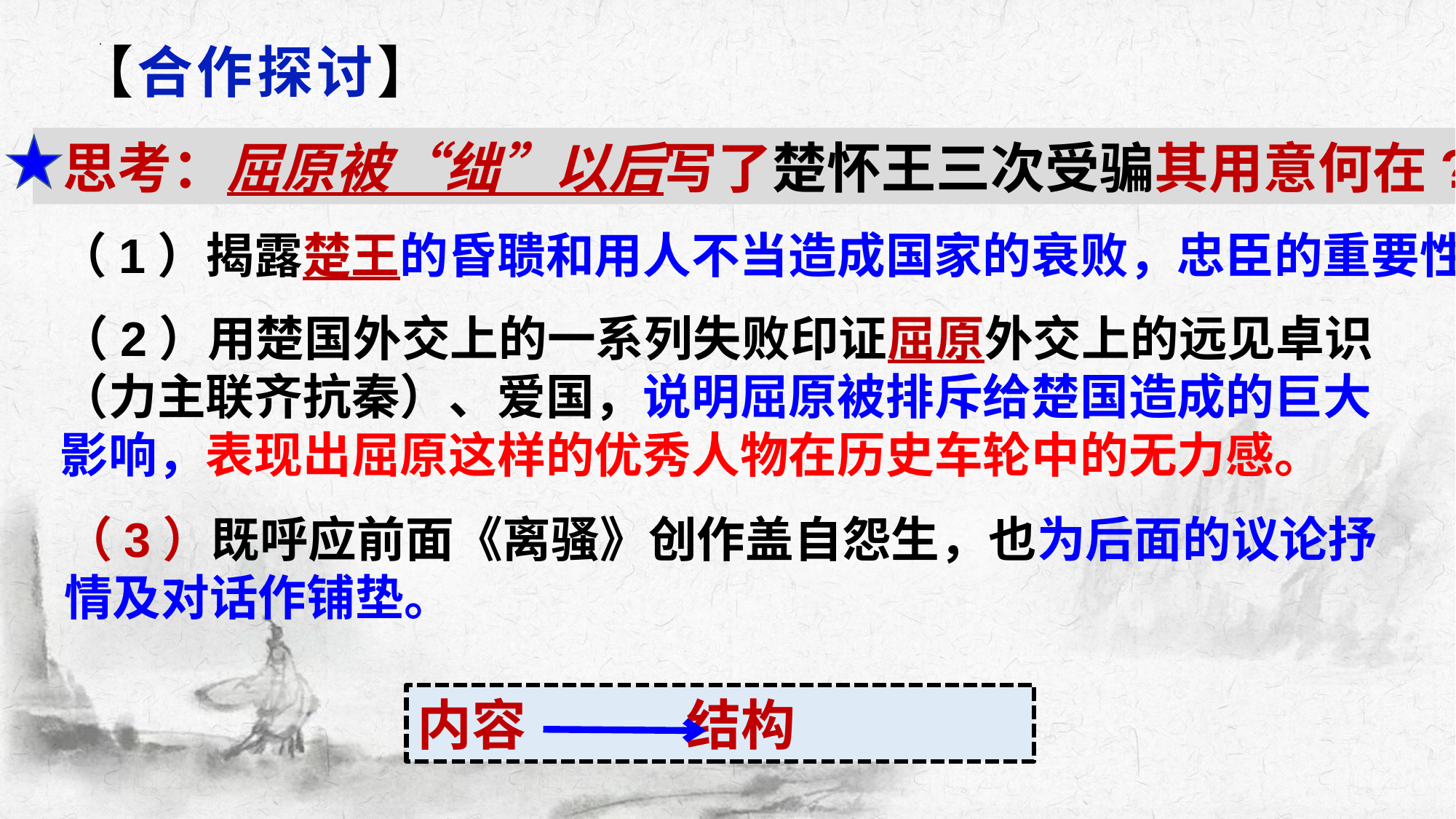

【合作探讨】
思考：屈原被“绌”以后写了楚怀王三次受骗其用意何在?

（1）揭露楚王的昏聩和用人不当造成国家的衰败，忠臣的重要性
（2）用楚国外交上的一系列失败印证屈原外交上的远见卓识（力主联齐抗秦）、爱国，说明屈原被排斥给楚国造成的巨大影响，表现出屈原这样的优秀人物在历史车轮中的无力感。

（3）既呼应前面《离骚》创作盖自怨生，也为后面的议论抒情及对话作铺垫。
内容             结构